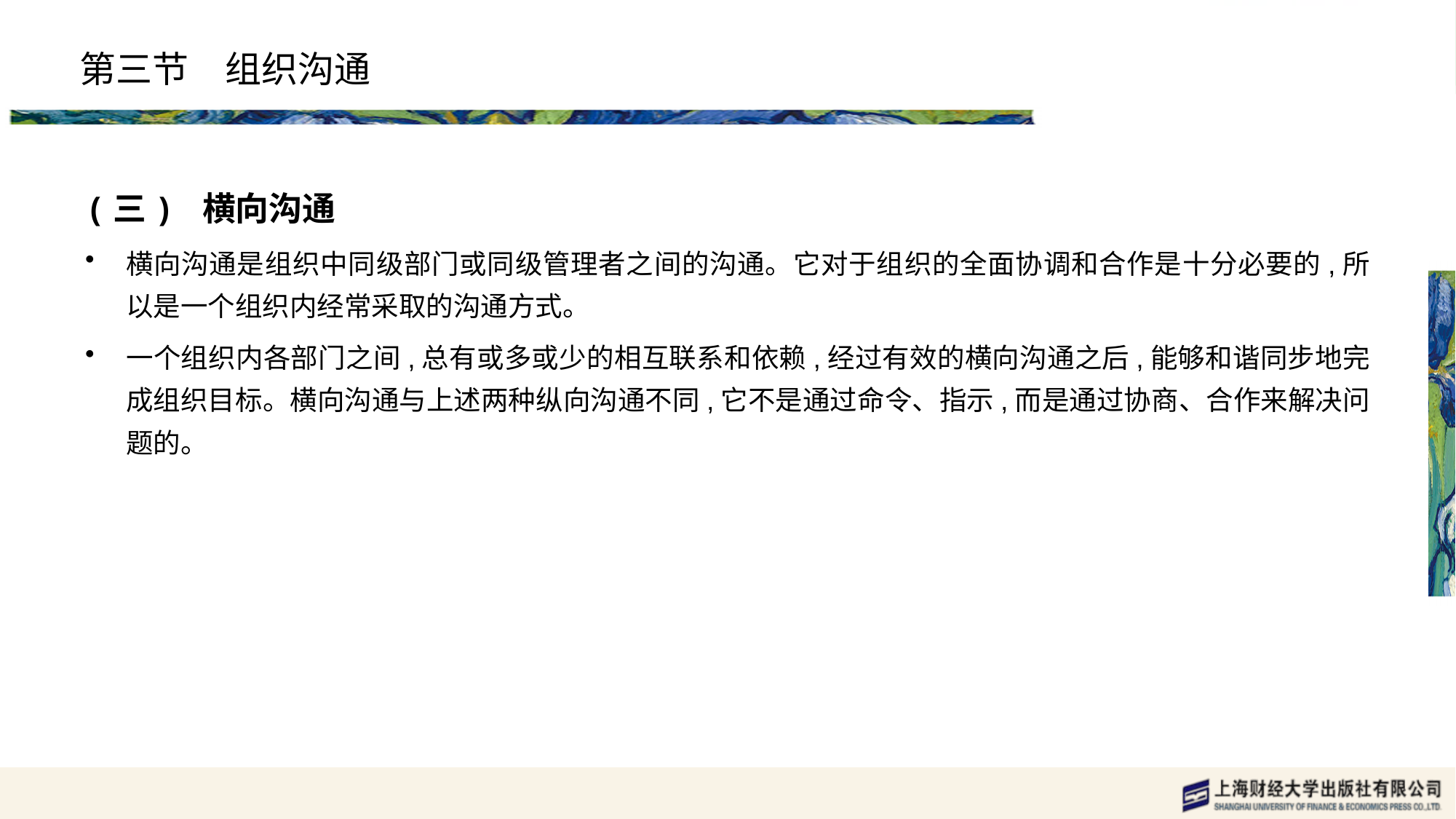

# 第三节　组织沟通
(三) 横向沟通
横向沟通是组织中同级部门或同级管理者之间的沟通。它对于组织的全面协调和合作是十分必要的,所以是一个组织内经常采取的沟通方式。
一个组织内各部门之间,总有或多或少的相互联系和依赖,经过有效的横向沟通之后,能够和谐同步地完成组织目标。横向沟通与上述两种纵向沟通不同,它不是通过命令、指示,而是通过协商、合作来解决问题的。